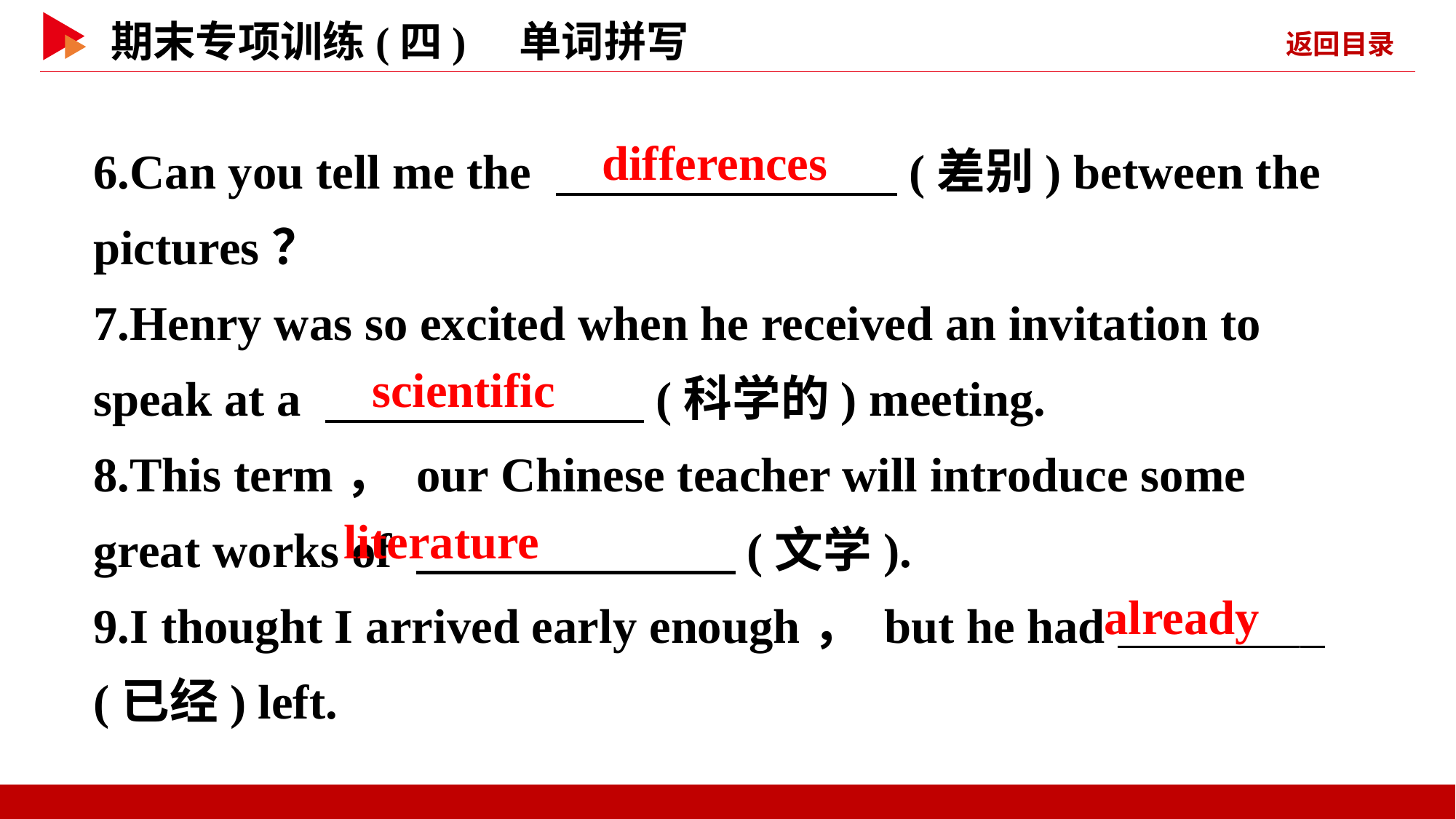

6.Can you tell me the 　                      　(差别) between the pictures？
7.Henry was so excited when he received an invitation to speak at a 　                    　(科学的) meeting.
8.This term， our Chinese teacher will introduce some great works of 　                    　(文学).
9.I thought I arrived early enough， but he had                _
(已经) left.
　differences
　scientific
　literature
 already